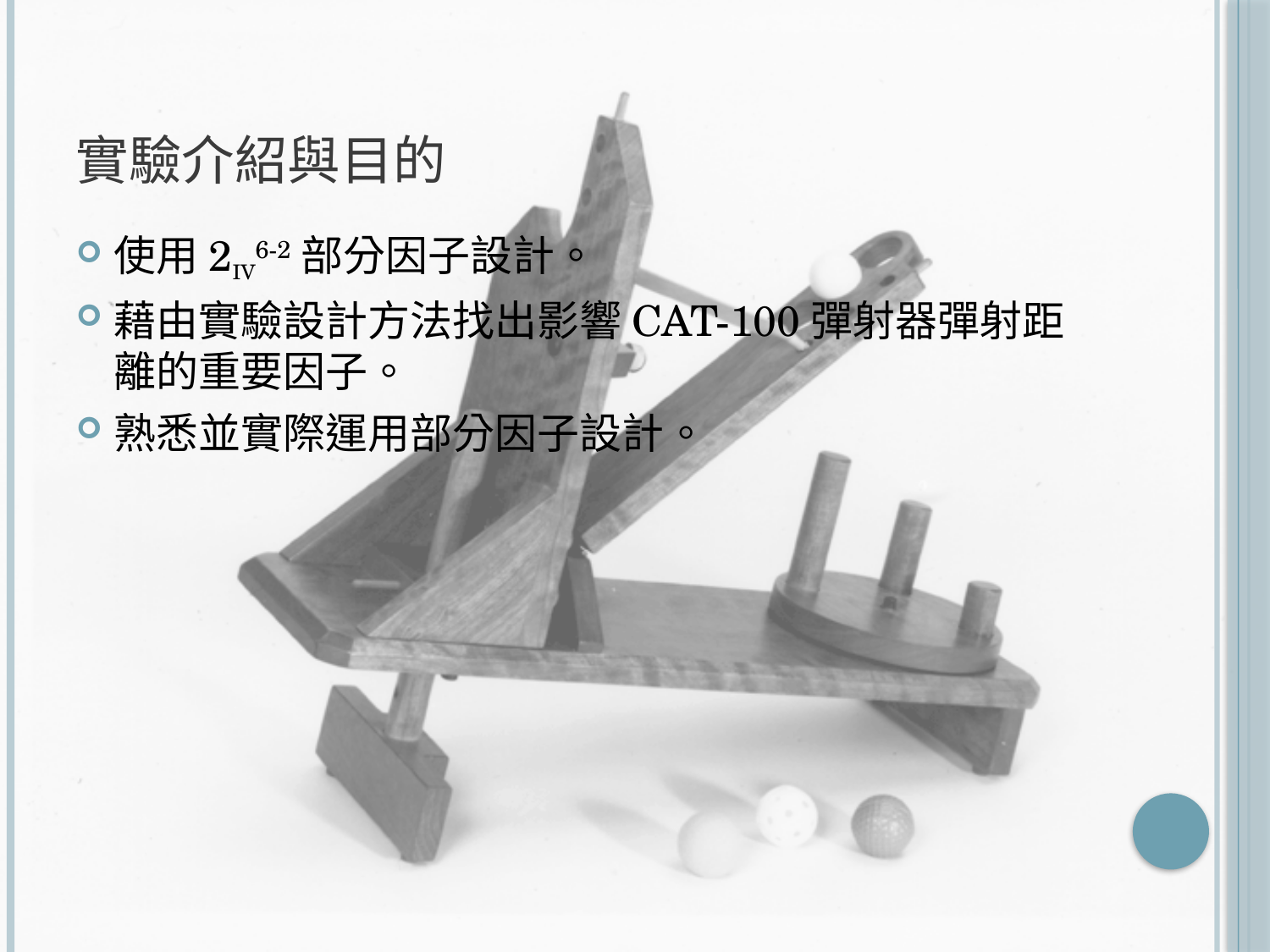

# 實驗介紹與目的
使用2IV6-2部分因子設計。
藉由實驗設計方法找出影響CAT-100彈射器彈射距離的重要因子。
熟悉並實際運用部分因子設計。